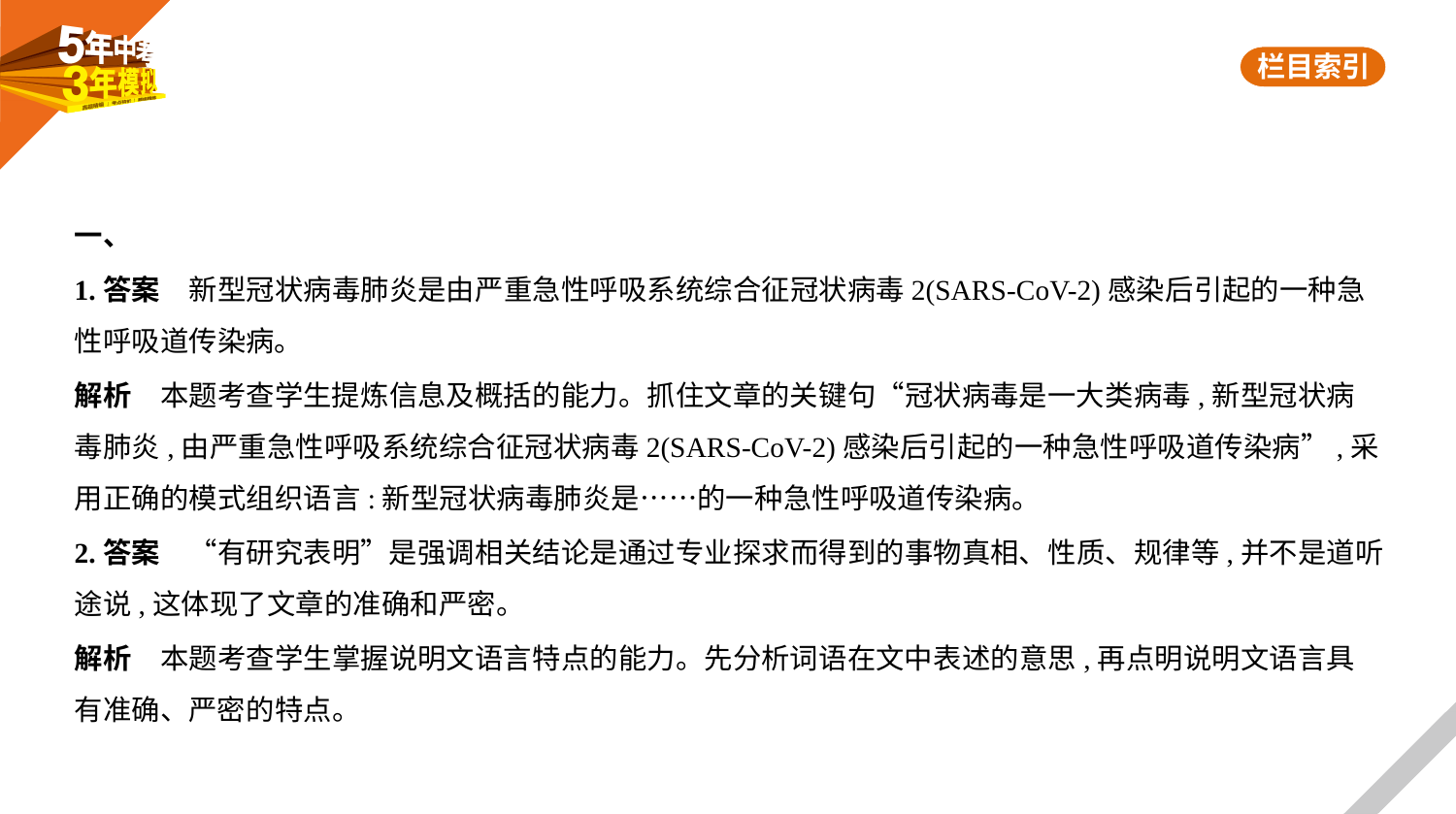

一、
1.答案　新型冠状病毒肺炎是由严重急性呼吸系统综合征冠状病毒2(SARS-CoV-2)感染后引起的一种急
性呼吸道传染病。
解析　本题考查学生提炼信息及概括的能力。抓住文章的关键句“冠状病毒是一大类病毒,新型冠状病
毒肺炎,由严重急性呼吸系统综合征冠状病毒2(SARS-CoV-2)感染后引起的一种急性呼吸道传染病”,采
用正确的模式组织语言:新型冠状病毒肺炎是……的一种急性呼吸道传染病。
2.答案　“有研究表明”是强调相关结论是通过专业探求而得到的事物真相、性质、规律等,并不是道听
途说,这体现了文章的准确和严密。
解析　本题考查学生掌握说明文语言特点的能力。先分析词语在文中表述的意思,再点明说明文语言具
有准确、严密的特点。